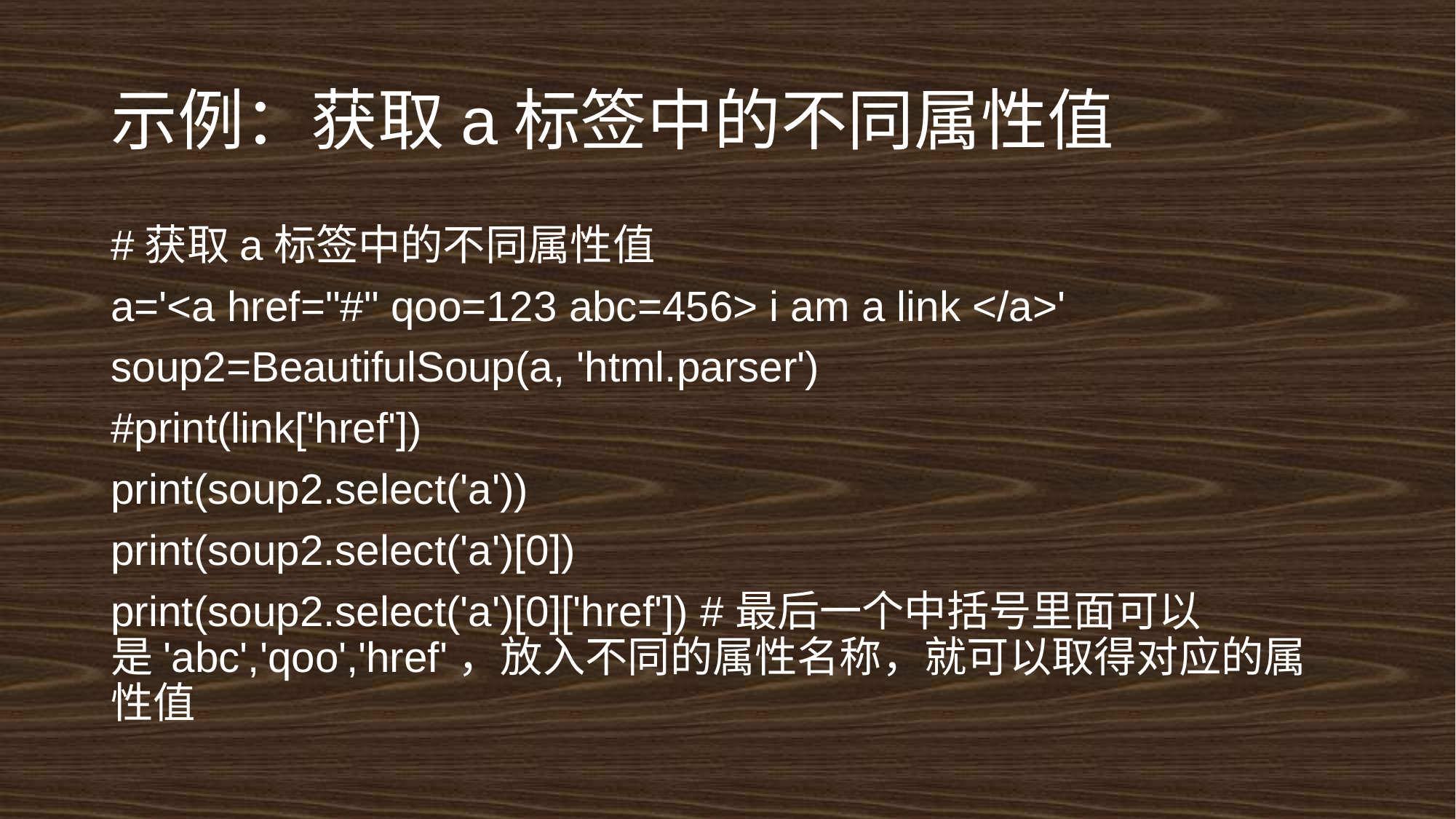

# 示例：获取a标签中的不同属性值
#获取a标签中的不同属性值
a='<a href="#" qoo=123 abc=456> i am a link </a>'
soup2=BeautifulSoup(a, 'html.parser')
#print(link['href'])
print(soup2.select('a'))
print(soup2.select('a')[0])
print(soup2.select('a')[0]['href']) #最后一个中括号里面可以是'abc','qoo','href'，放入不同的属性名称，就可以取得对应的属性值